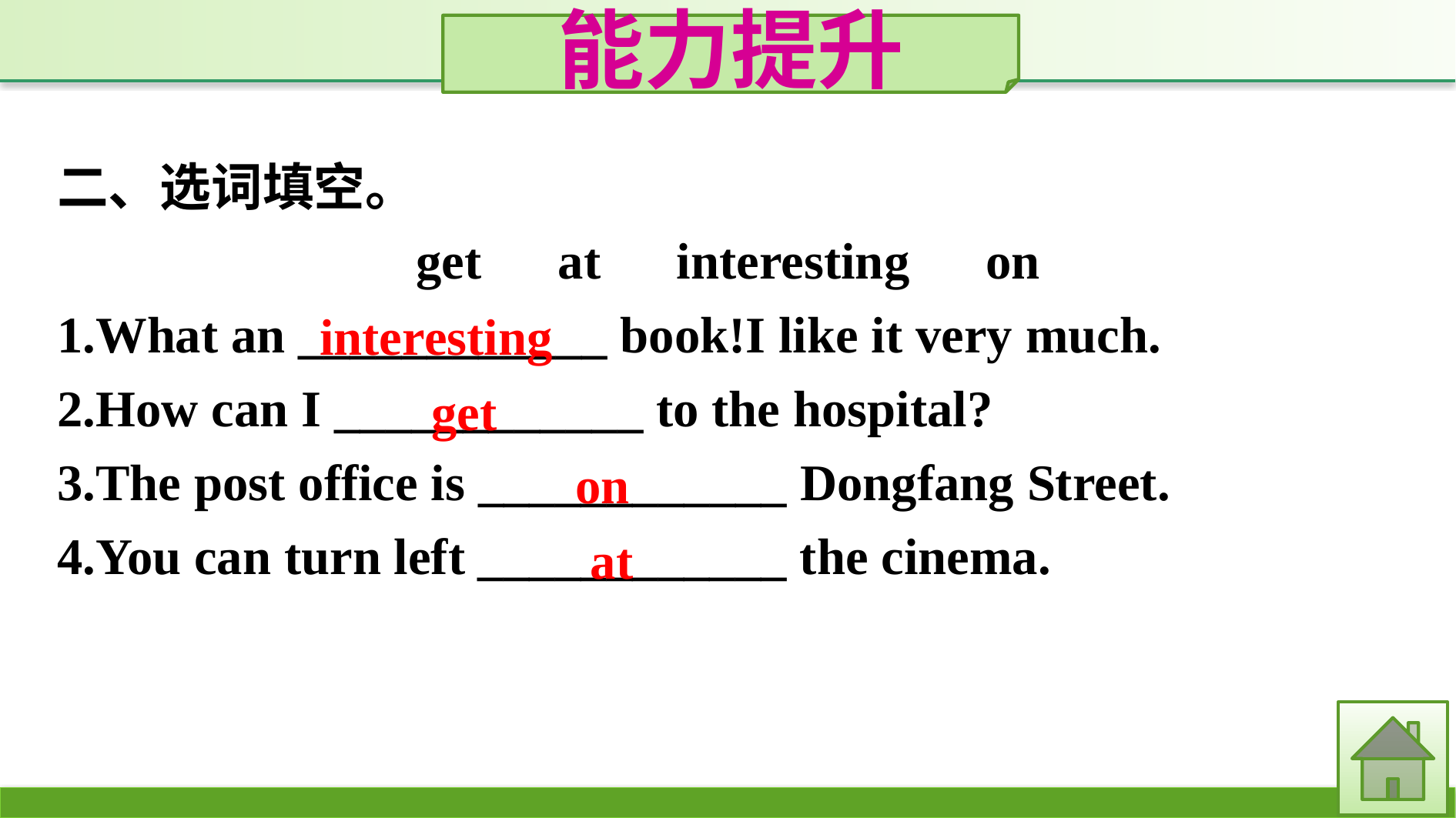

能力提升
二、选词填空。
get　at　interesting　on
1.What an ____________ book!I like it very much.
2.How can I ____________ to the hospital?
3.The post office is ____________ Dongfang Street.
4.You can turn left ____________ the cinema.
interesting
get
on
at